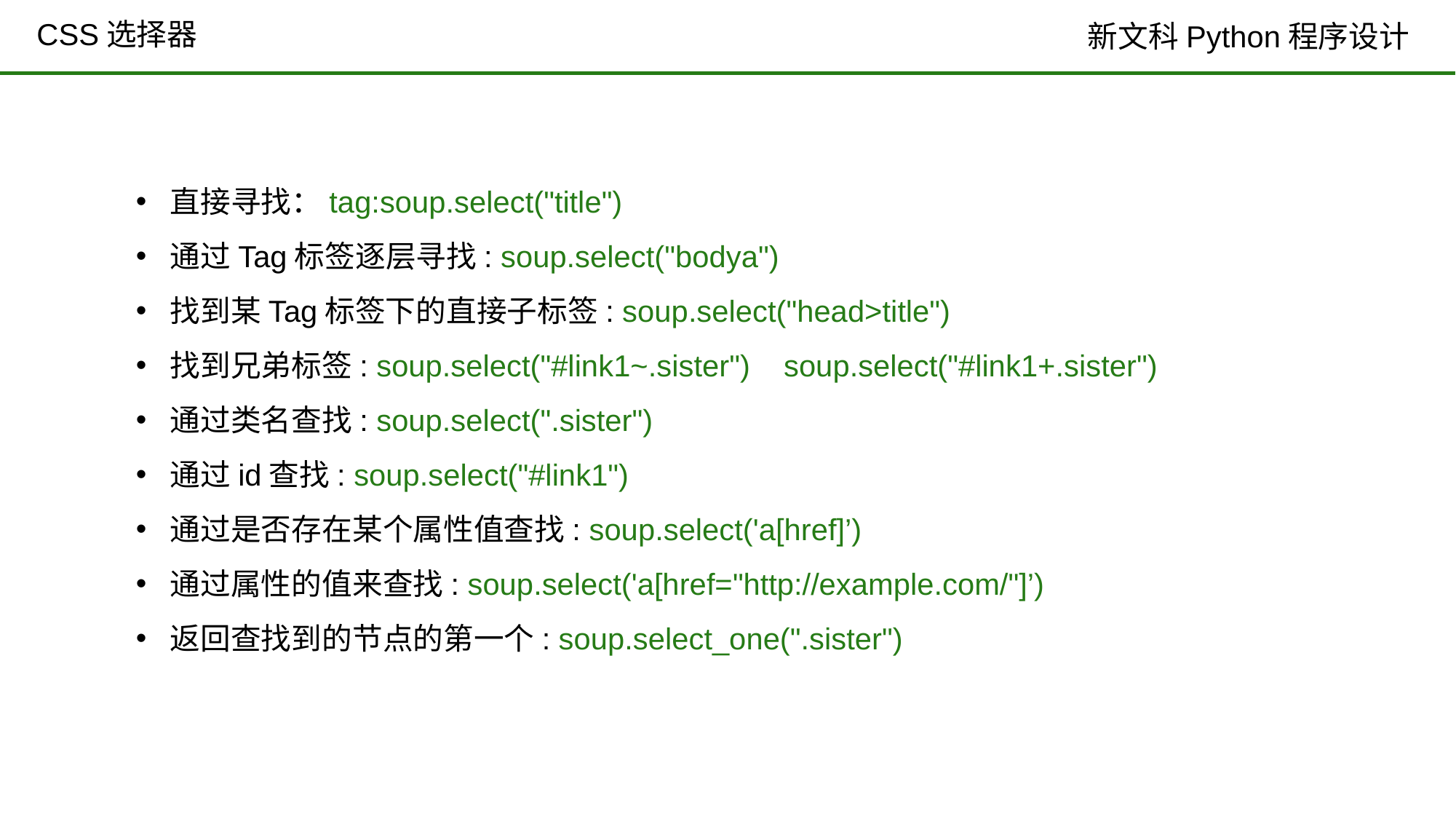

# CSS选择器
直接寻找：tag:soup.select("title")
通过Tag标签逐层寻找: soup.select("bodya")
找到某Tag标签下的直接子标签: soup.select("head>title")
找到兄弟标签: soup.select("#link1~.sister")    soup.select("#link1+.sister")
通过类名查找: soup.select(".sister")
通过id查找: soup.select("#link1")
通过是否存在某个属性值查找: soup.select('a[href]’)
通过属性的值来查找: soup.select('a[href="http://example.com/"]’)
返回查找到的节点的第一个: soup.select_one(".sister")